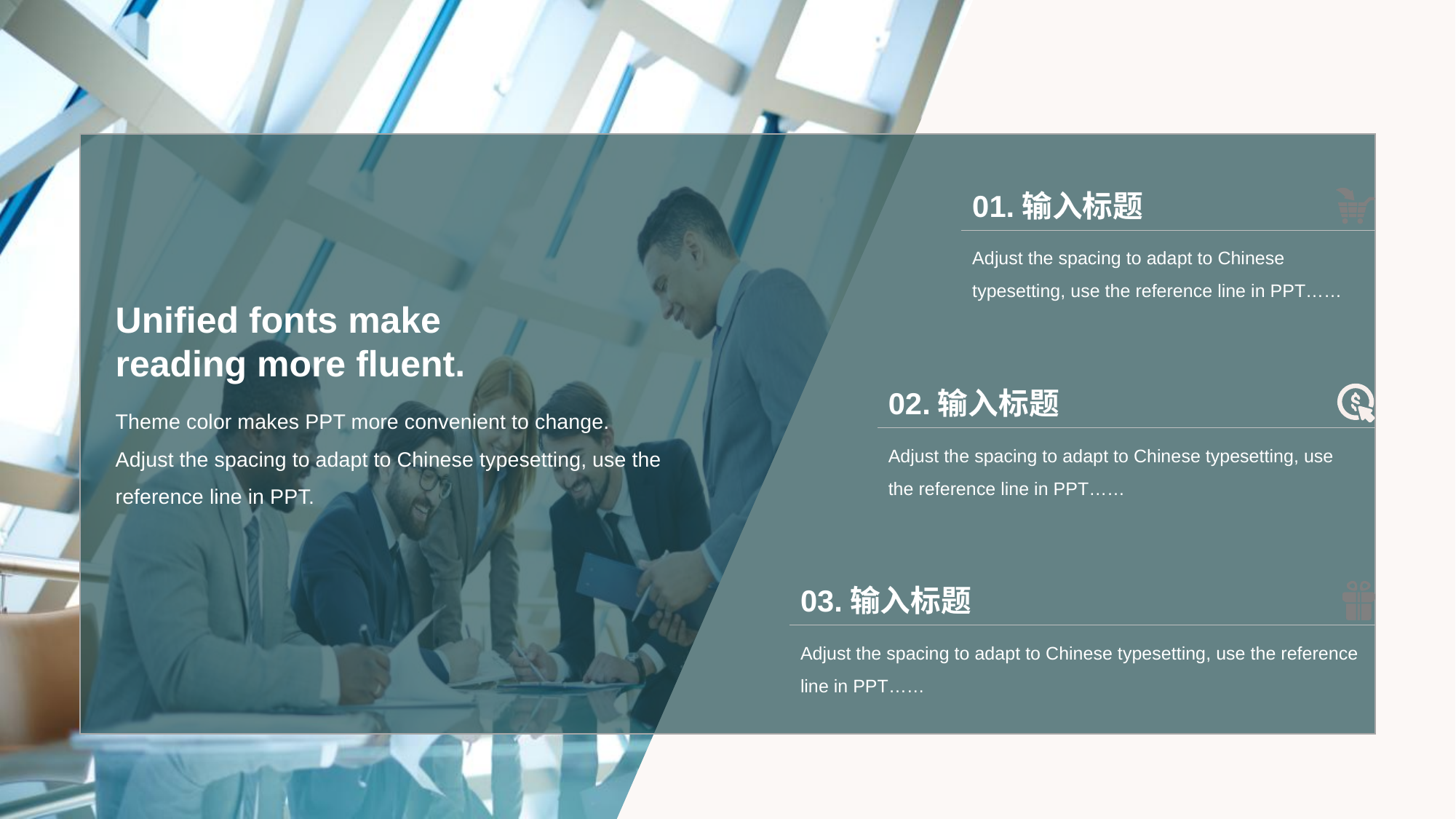

01.输入标题

Adjust the spacing to adapt to Chinese typesetting, use the reference line in PPT……
Unified fonts make
reading more fluent.
02.输入标题

Theme color makes PPT more convenient to change.
Adjust the spacing to adapt to Chinese typesetting, use the reference line in PPT.
Adjust the spacing to adapt to Chinese typesetting, use the reference line in PPT……
03.输入标题

Adjust the spacing to adapt to Chinese typesetting, use the reference line in PPT……